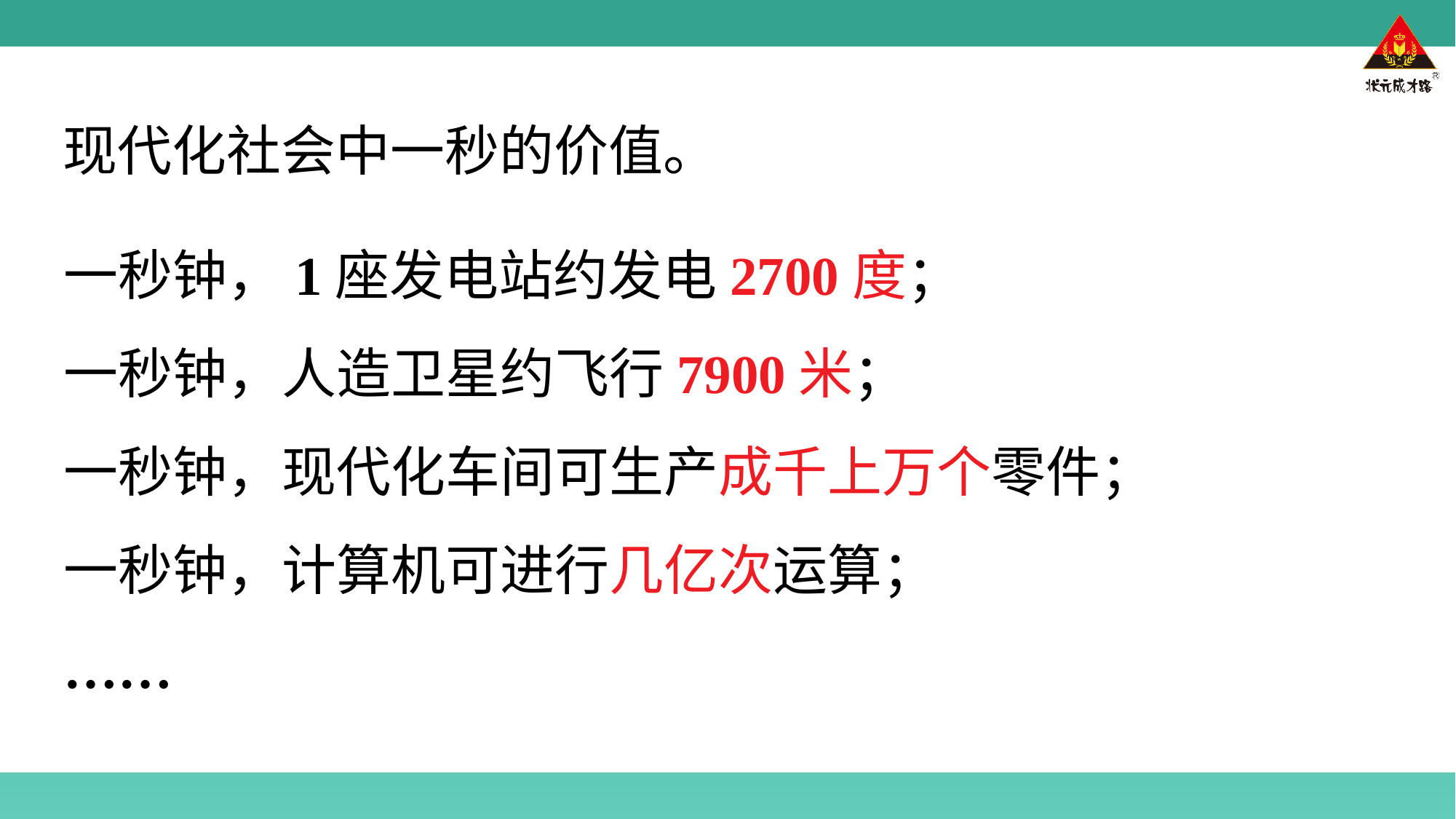

现代化社会中一秒的价值。
一秒钟，1座发电站约发电2700度；
一秒钟，人造卫星约飞行7900米；
一秒钟，现代化车间可生产成千上万个零件；
一秒钟，计算机可进行几亿次运算；
……